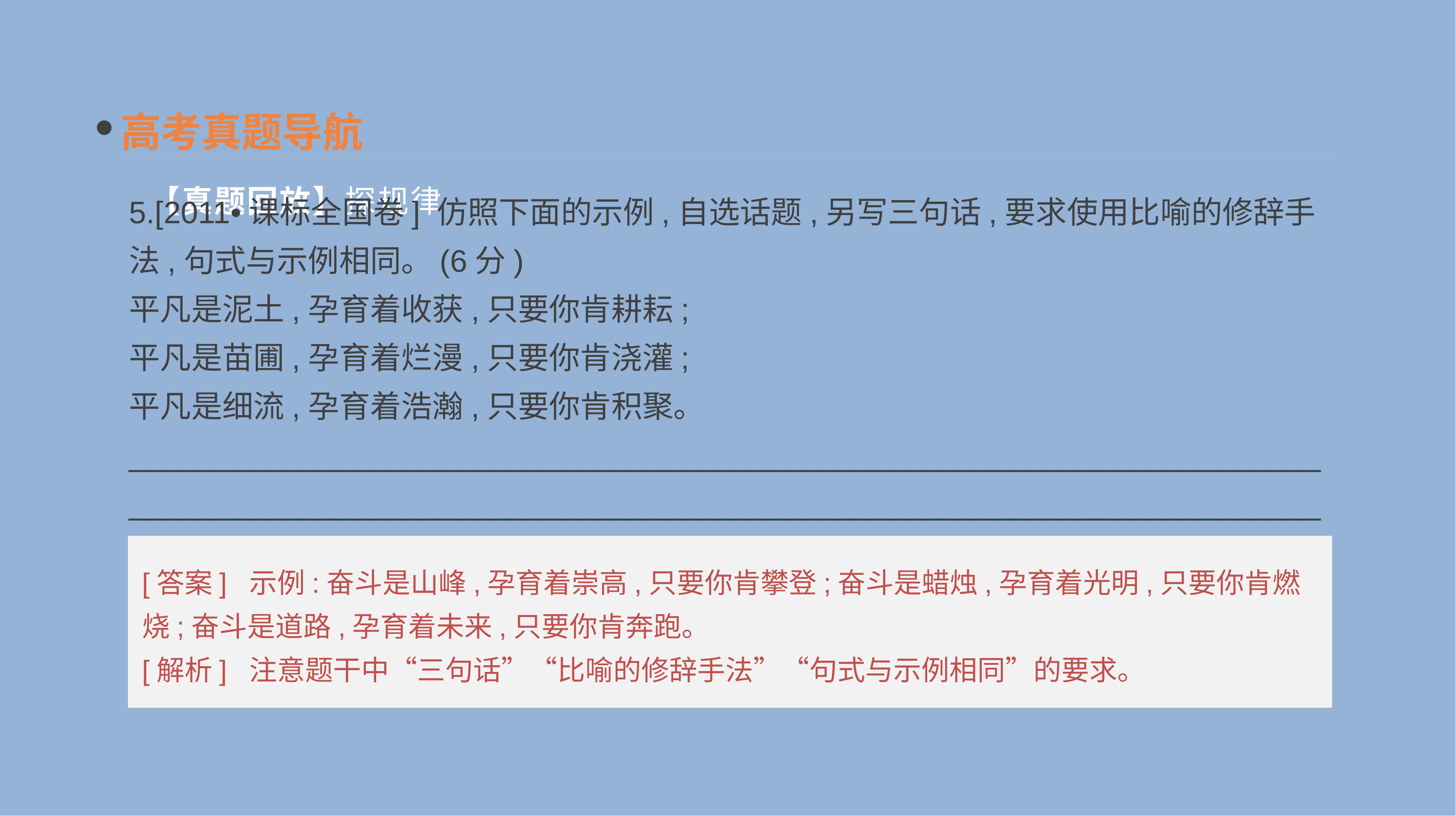

高考真题导航

5.[2011•课标全国卷] 仿照下面的示例,自选话题,另写三句话,要求使用比喻的修辞手法,句式与示例相同。(6分)
平凡是泥土,孕育着收获,只要你肯耕耘;
平凡是苗圃,孕育着烂漫,只要你肯浇灌;
平凡是细流,孕育着浩瀚,只要你肯积聚。
____________________________________________________________________________________________________________________________________________________________________________
【真题回放】探规律

[答案]  示例:奋斗是山峰,孕育着崇高,只要你肯攀登;奋斗是蜡烛,孕育着光明,只要你肯燃烧;奋斗是道路,孕育着未来,只要你肯奔跑。
[解析]  注意题干中“三句话”“比喻的修辞手法”“句式与示例相同”的要求。